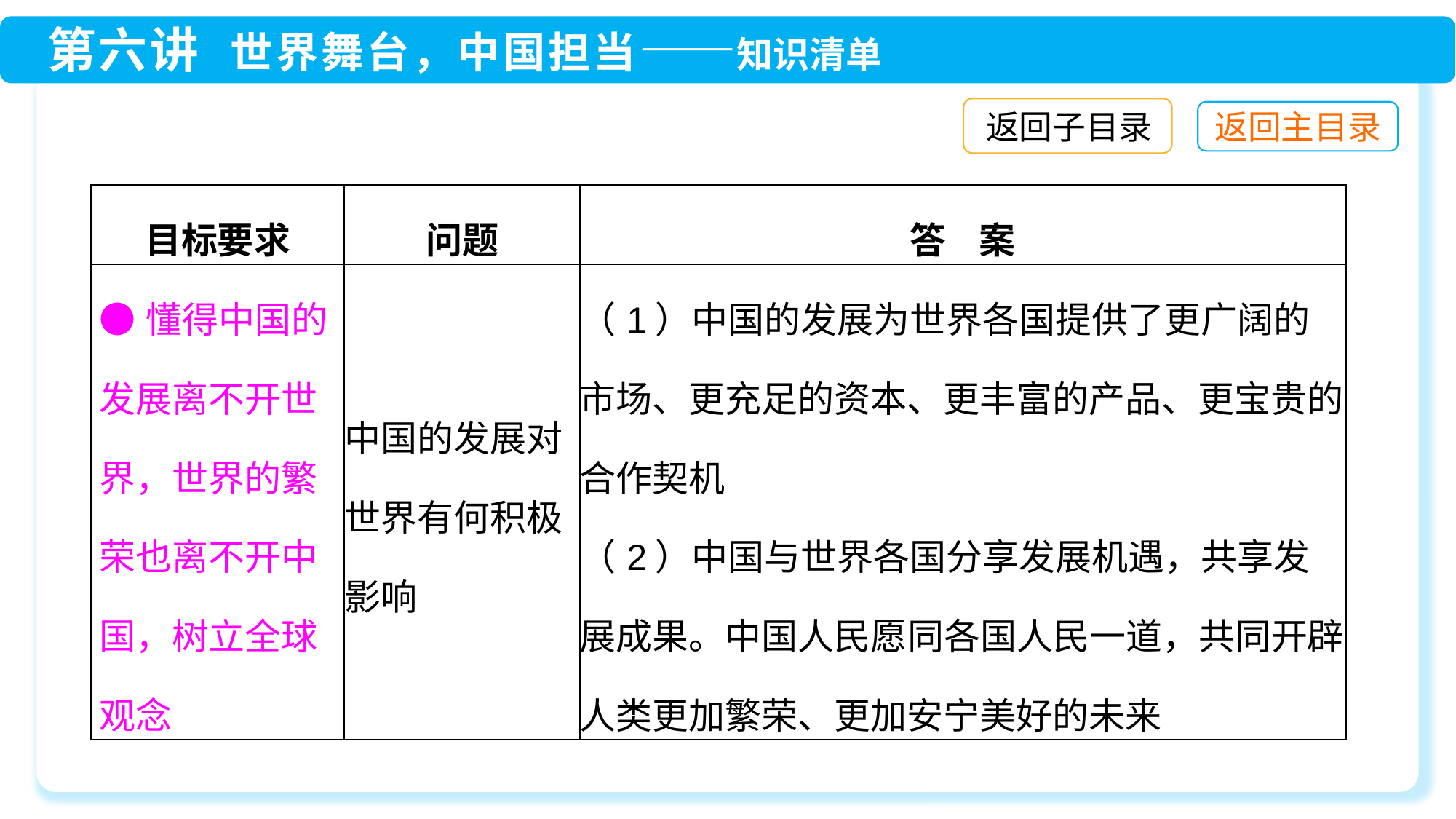

返回子目录
| 目标要求 | 问题 | 答 案 |
| --- | --- | --- |
| ●懂得中国的发展离不开世界，世界的繁荣也离不开中国，树立全球观念 | 中国的发展对世界有何积极影响 | （1）中国的发展为世界各国提供了更广阔的市场、更充足的资本、更丰富的产品、更宝贵的合作契机 （2）中国与世界各国分享发展机遇，共享发展成果。中国人民愿同各国人民一道，共同开辟人类更加繁荣、更加安宁美好的未来 |